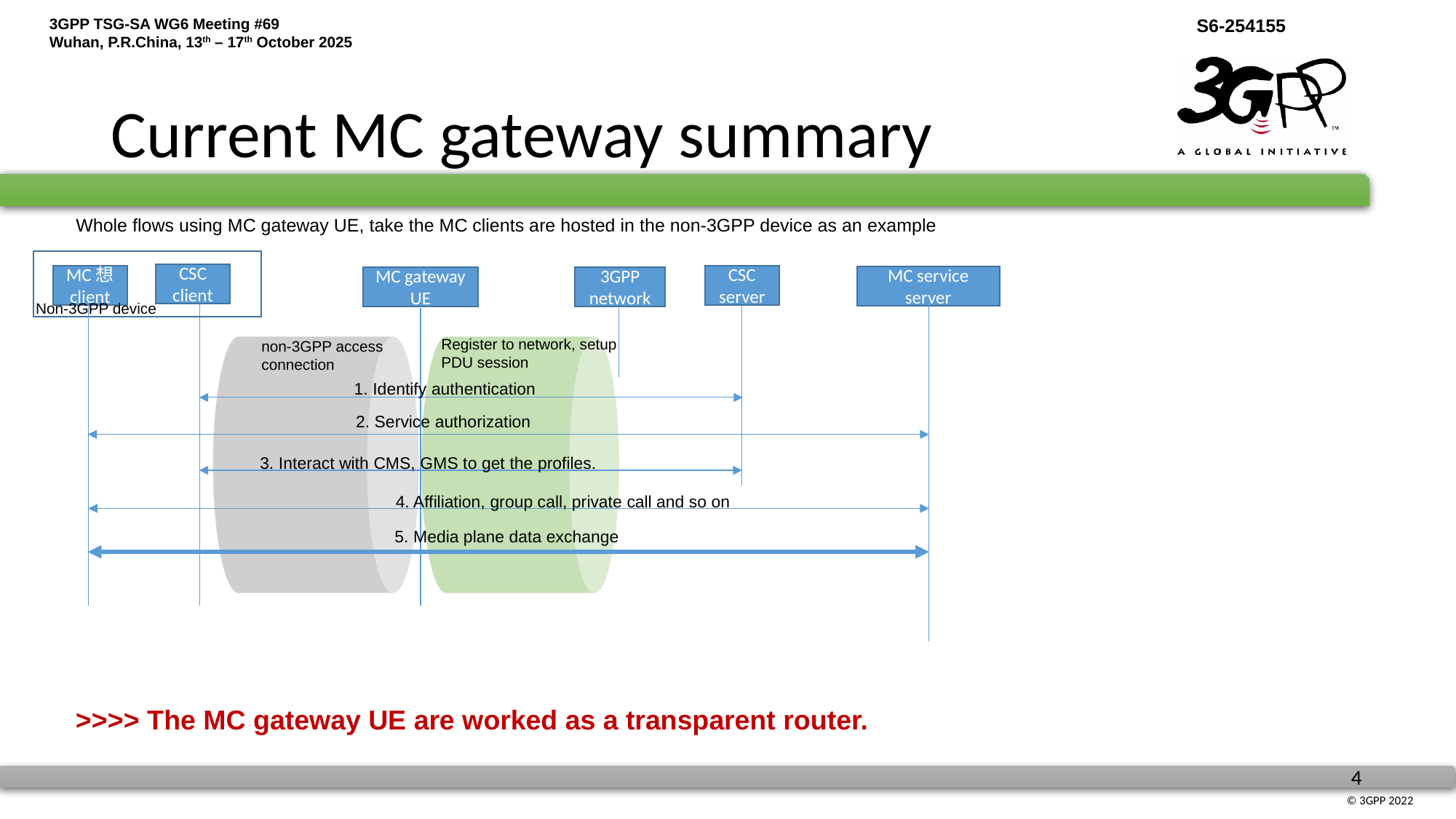

# Current MC gateway summary

Whole flows using MC gateway UE, take the MC clients are hosted in the non-3GPP device as an example

CSC client
MC想 client
CSC server
MC service server
MC gateway UE
3GPP network
Non-3GPP device
Register to network, setup PDU session
non-3GPP access connection

1. Identify authentication
2. Service authorization
3. Interact with CMS, GMS to get the profiles.
4. Affiliation, group call, private call and so on
5. Media plane data exchange
>>>> The MC gateway UE are worked as a transparent router.